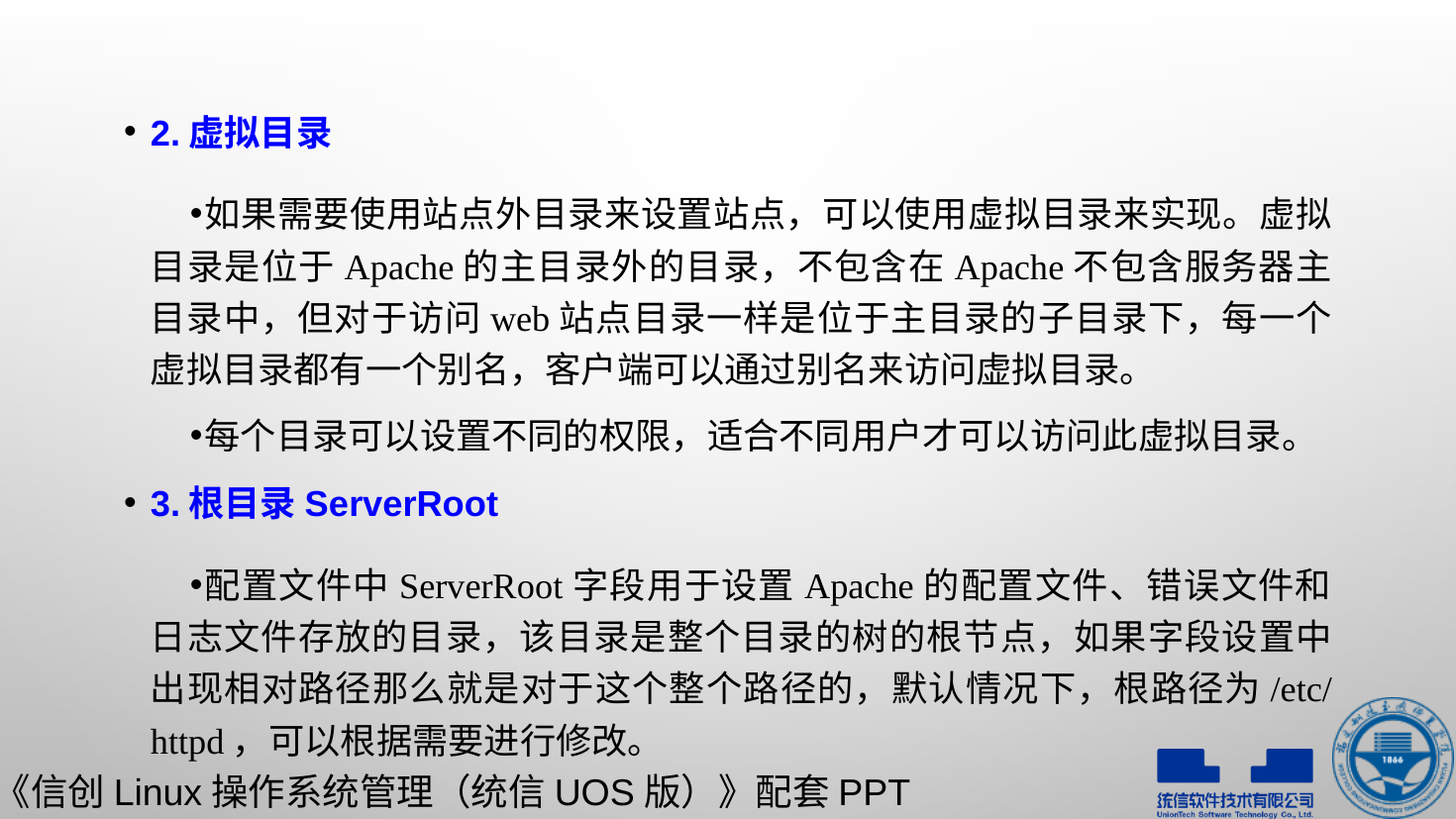

2.虚拟目录
如果需要使用站点外目录来设置站点，可以使用虚拟目录来实现。虚拟目录是位于Apache的主目录外的目录，不包含在Apache不包含服务器主目录中，但对于访问web站点目录一样是位于主目录的子目录下，每一个虚拟目录都有一个别名，客户端可以通过别名来访问虚拟目录。
每个目录可以设置不同的权限，适合不同用户才可以访问此虚拟目录。
3.根目录ServerRoot
配置文件中ServerRoot字段用于设置Apache的配置文件、错误文件和日志文件存放的目录，该目录是整个目录的树的根节点，如果字段设置中出现相对路径那么就是对于这个整个路径的，默认情况下，根路径为/etc/httpd，可以根据需要进行修改。